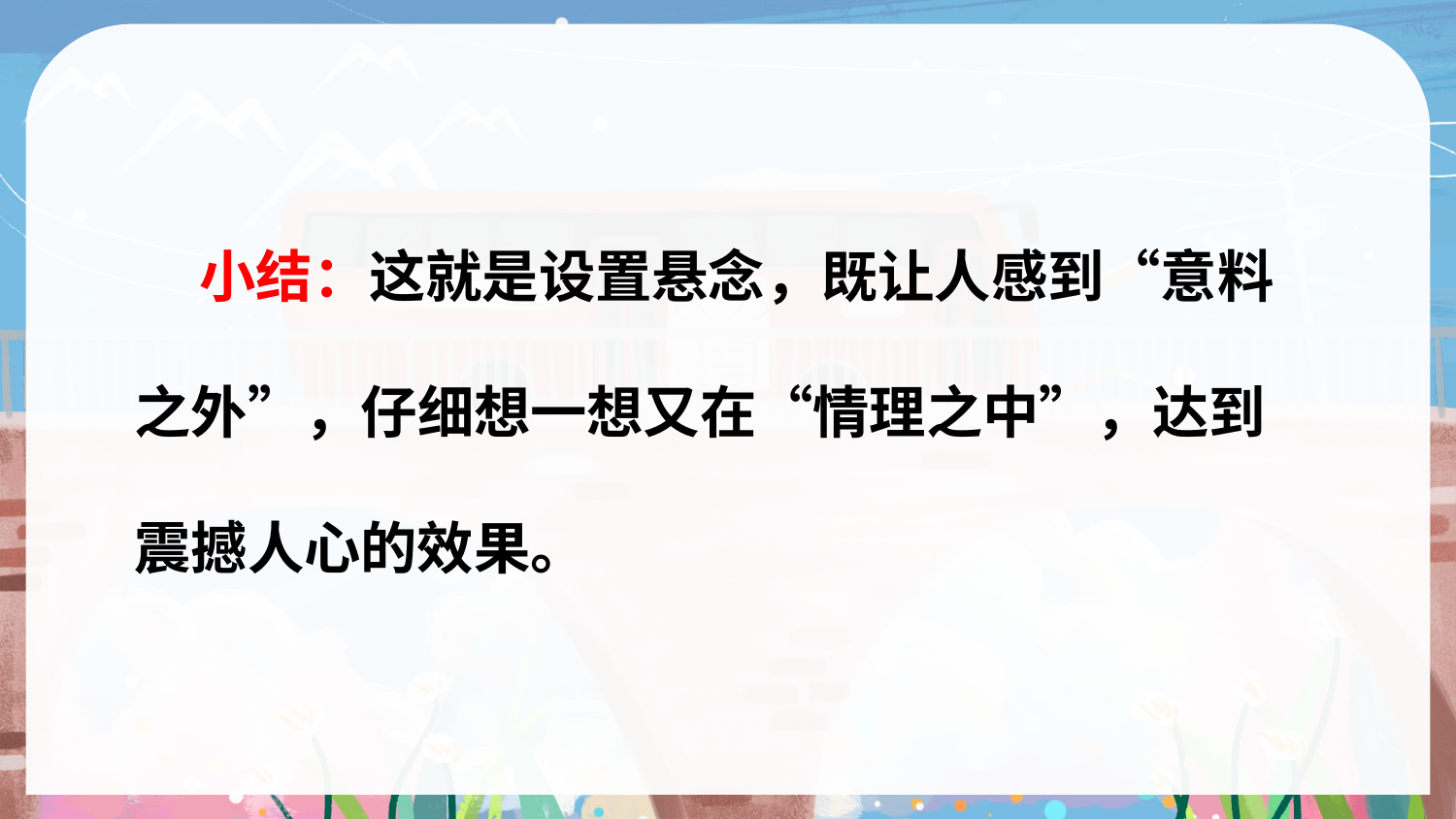

小结：这就是设置悬念，既让人感到“意料之外”，仔细想一想又在“情理之中”，达到震撼人心的效果。